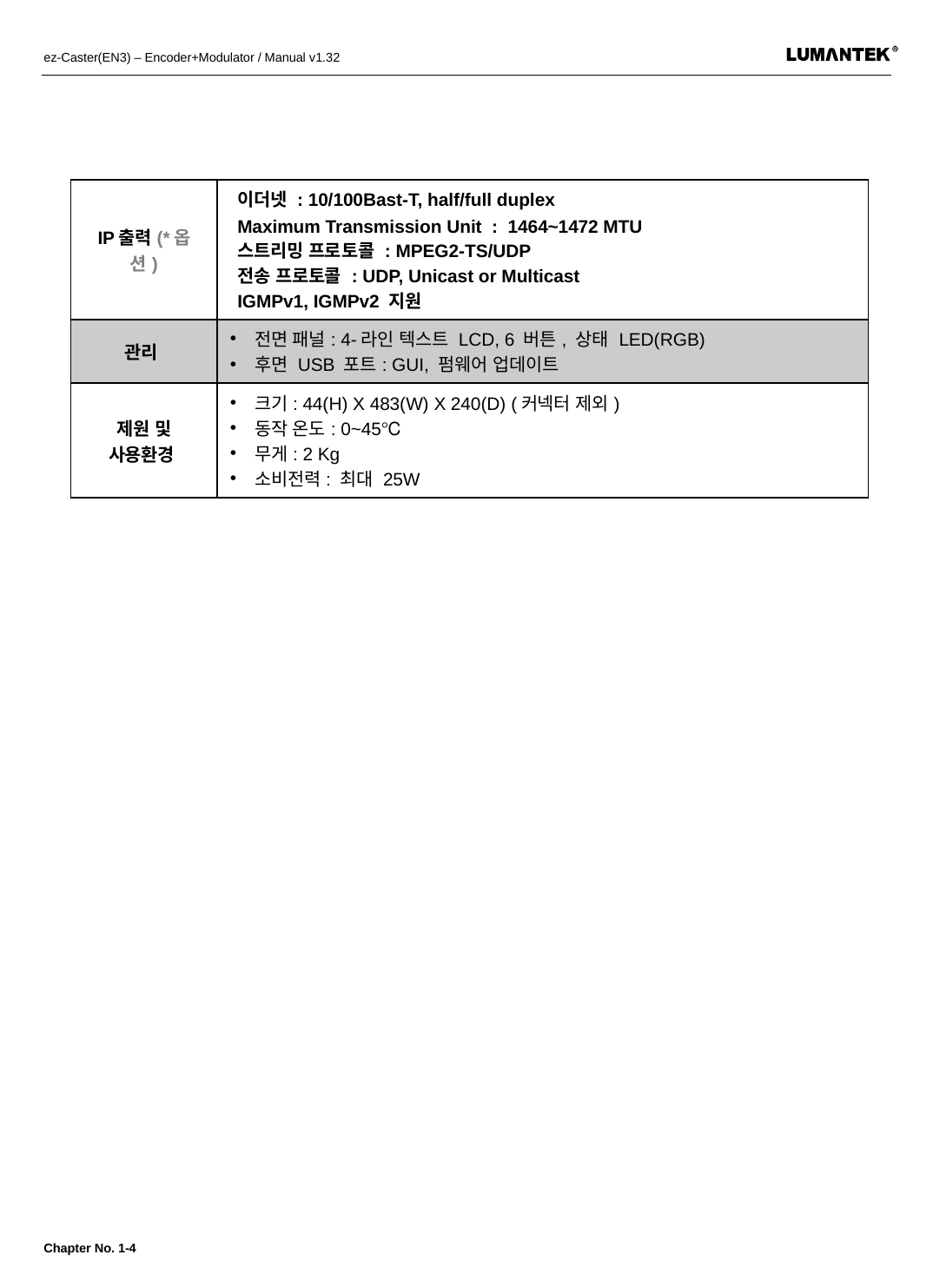

| IP출력(\*옵션) | 이더넷 : 10/100Bast-T, half/full duplex Maximum Transmission Unit : 1464~1472 MTU 스트리밍 프로토콜 : MPEG2-TS/UDP 전송 프로토콜 : UDP, Unicast or Multicast IGMPv1, IGMPv2 지원 |
| --- | --- |
| 관리 | 전면 패널: 4-라인 텍스트 LCD, 6 버튼, 상태 LED(RGB) 후면 USB 포트: GUI, 펌웨어 업데이트 |
| 제원 및 사용환경 | 크기: 44(H) X 483(W) X 240(D) (커넥터 제외) 동작 온도: 0~45℃ 무게: 2 Kg 소비전력: 최대 25W |